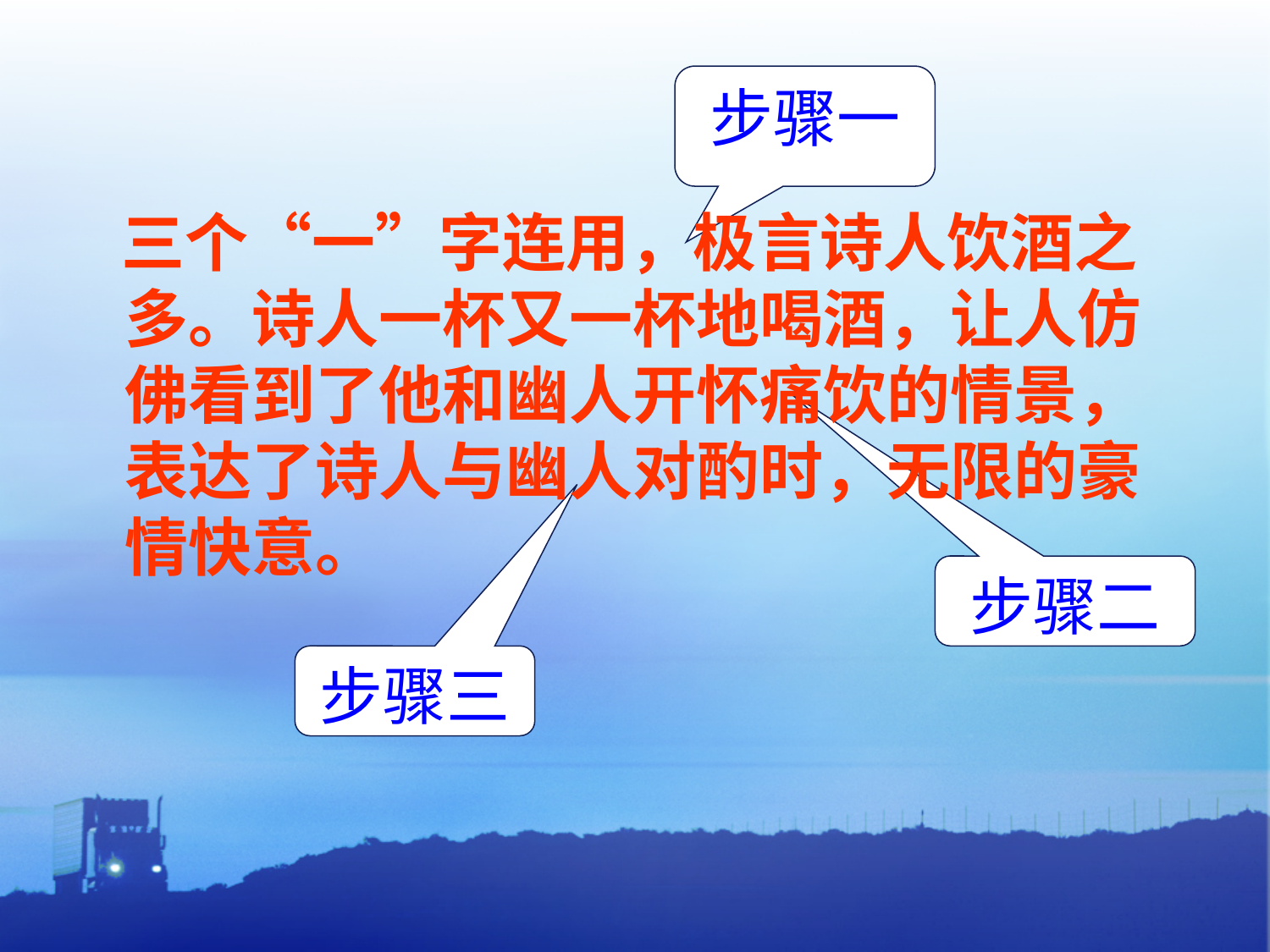

步骤一
  三个“一”字连用，极言诗人饮酒之多。诗人一杯又一杯地喝酒，让人仿佛看到了他和幽人开怀痛饮的情景，表达了诗人与幽人对酌时，无限的豪情快意。
步骤二
步骤三